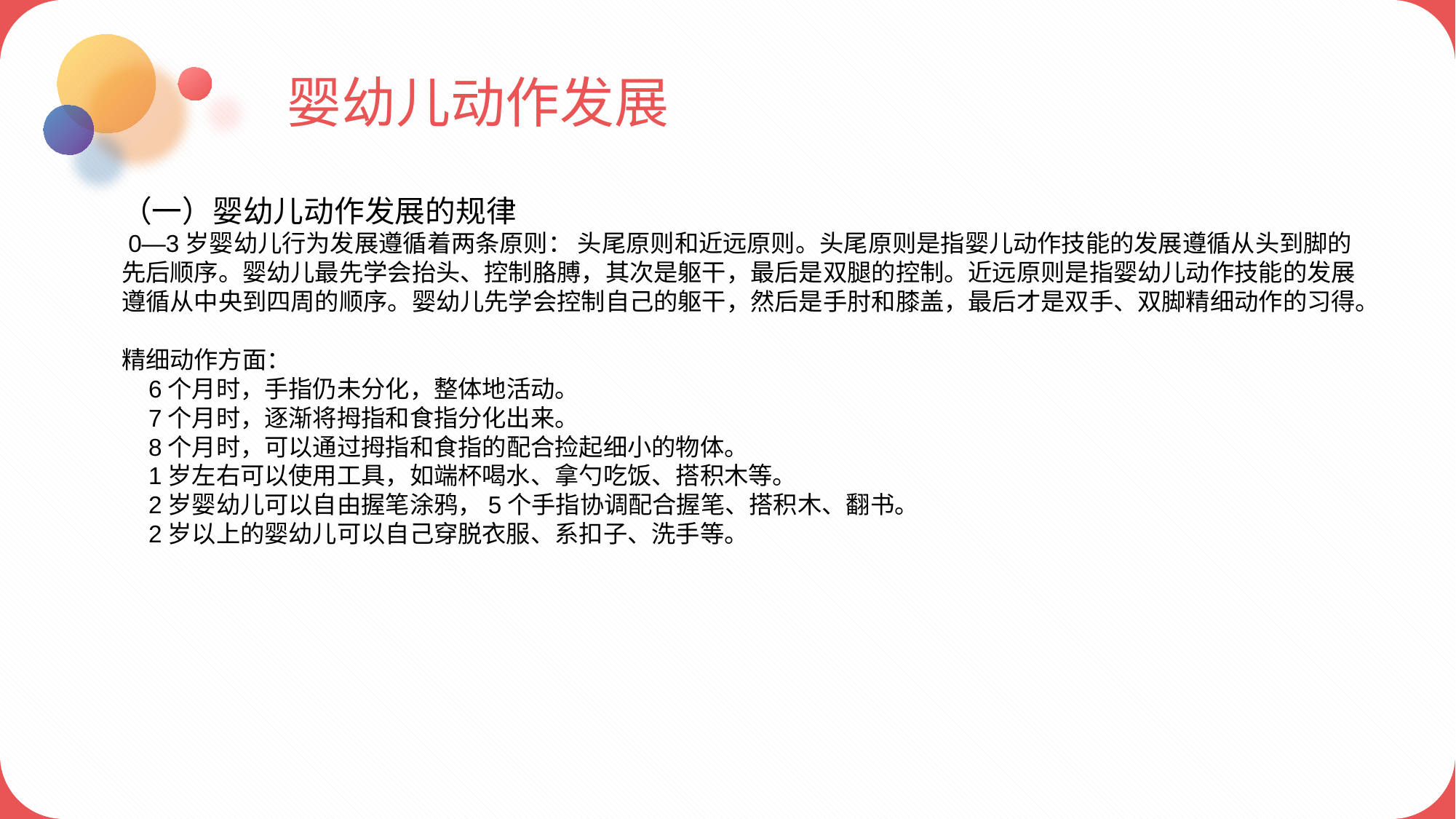

婴幼儿动作发展
（一）婴幼儿动作发展的规律
 0—3岁婴幼儿行为发展遵循着两条原则： 头尾原则和近远原则。头尾原则是指婴儿动作技能的发展遵循从头到脚的先后顺序。婴幼儿最先学会抬头、控制胳膊，其次是躯干，最后是双腿的控制。近远原则是指婴幼儿动作技能的发展遵循从中央到四周的顺序。婴幼儿先学会控制自己的躯干，然后是手肘和膝盖，最后才是双手、双脚精细动作的习得。

精细动作方面：
    6个月时，手指仍未分化，整体地活动。
    7个月时，逐渐将拇指和食指分化出来。
    8个月时，可以通过拇指和食指的配合捡起细小的物体。
    1岁左右可以使用工具，如端杯喝水、拿勺吃饭、搭积木等。
    2岁婴幼儿可以自由握笔涂鸦，5个手指协调配合握笔、搭积木、翻书。
    2岁以上的婴幼儿可以自己穿脱衣服、系扣子、洗手等。